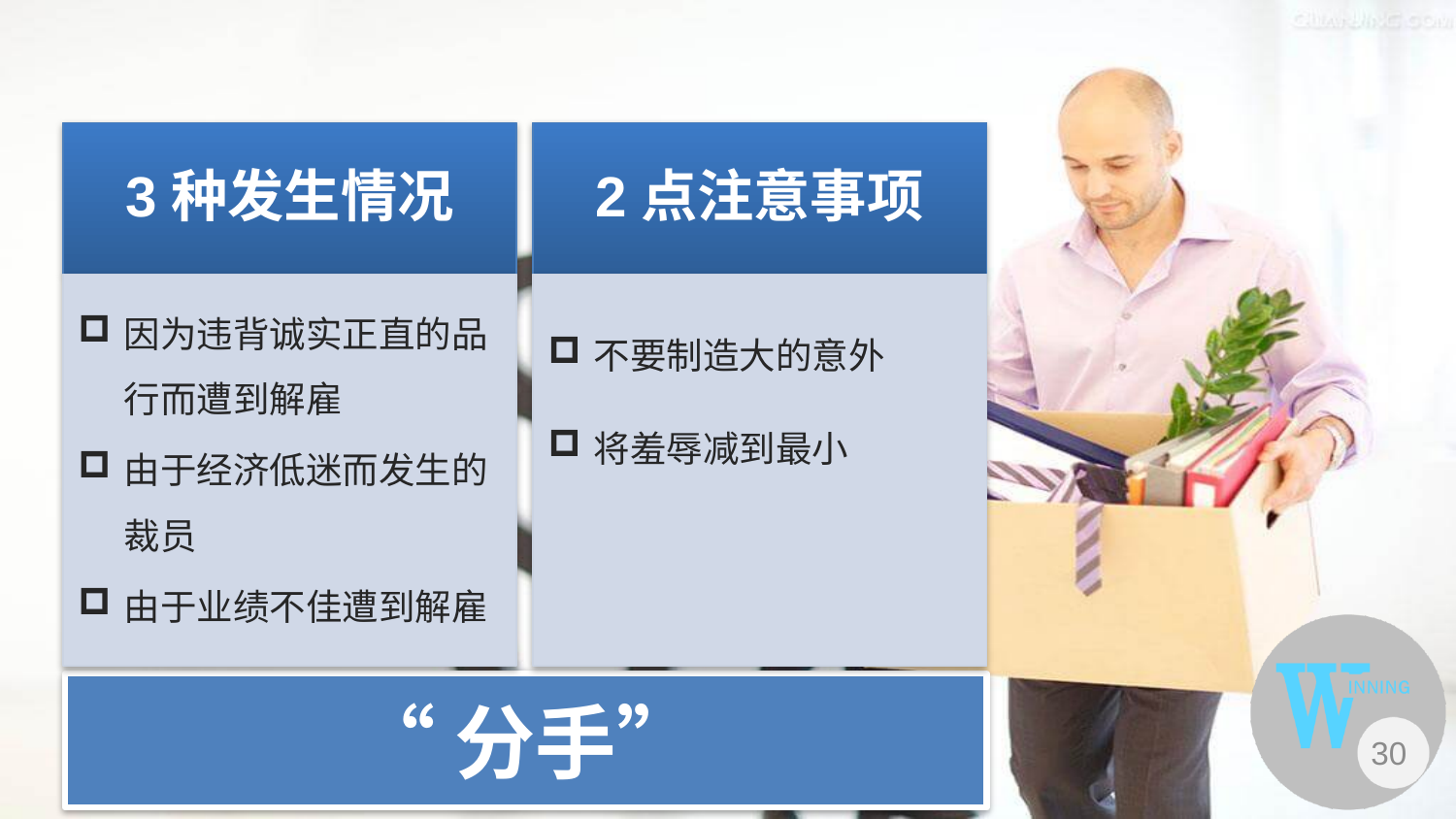

3种发生情况
2点注意事项
因为违背诚实正直的品行而遭到解雇
由于经济低迷而发生的裁员
由于业绩不佳遭到解雇
不要制造大的意外
将羞辱减到最小

“分手”
30